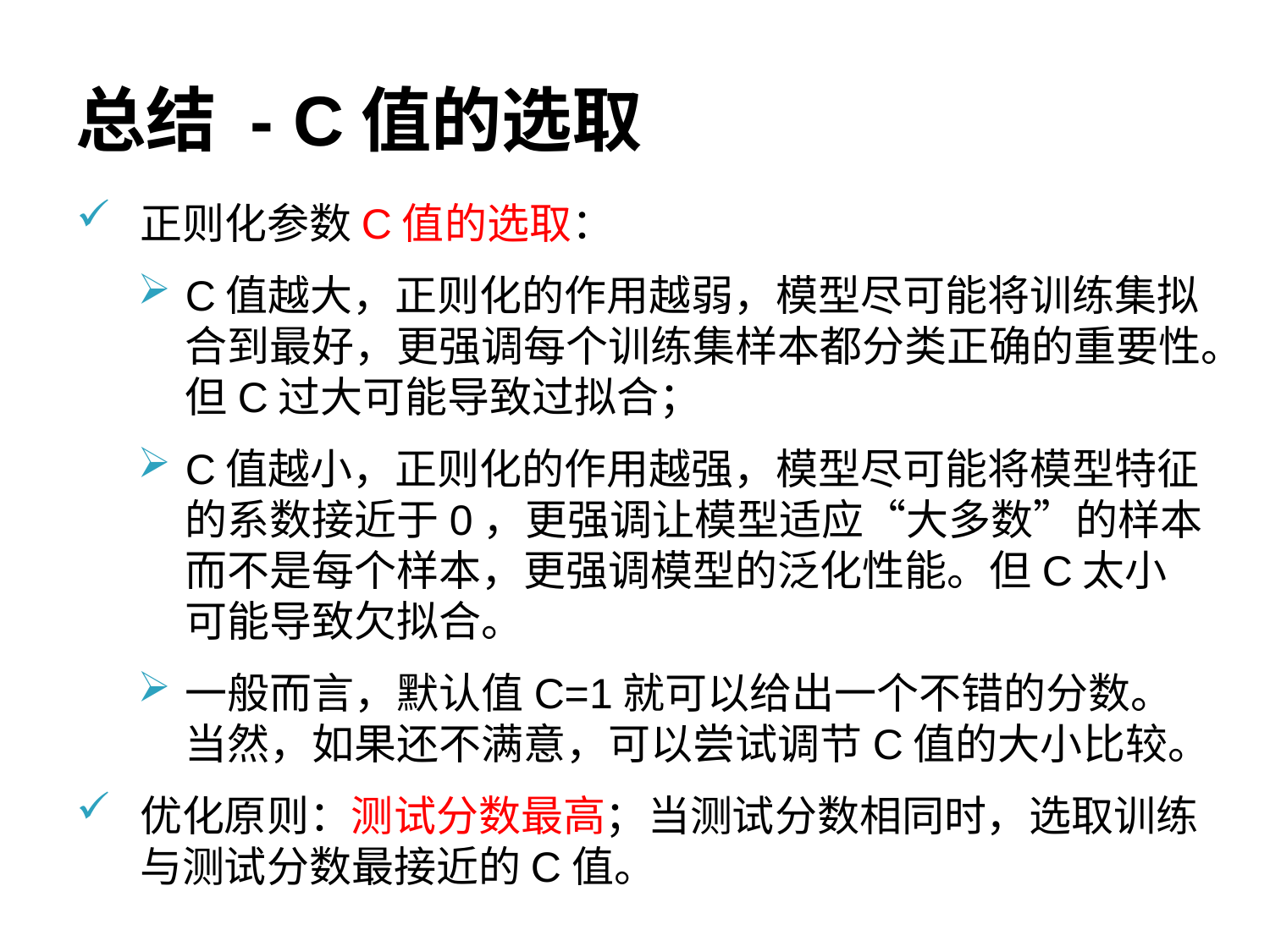

# 总结 - C值的选取
正则化参数C值的选取：
C值越大，正则化的作用越弱，模型尽可能将训练集拟合到最好，更强调每个训练集样本都分类正确的重要性。但C过大可能导致过拟合；
C值越小，正则化的作用越强，模型尽可能将模型特征的系数接近于0，更强调让模型适应“大多数”的样本而不是每个样本，更强调模型的泛化性能。但C太小可能导致欠拟合。
一般而言，默认值C=1就可以给出一个不错的分数。当然，如果还不满意，可以尝试调节C值的大小比较。
优化原则：测试分数最高；当测试分数相同时，选取训练与测试分数最接近的C值。